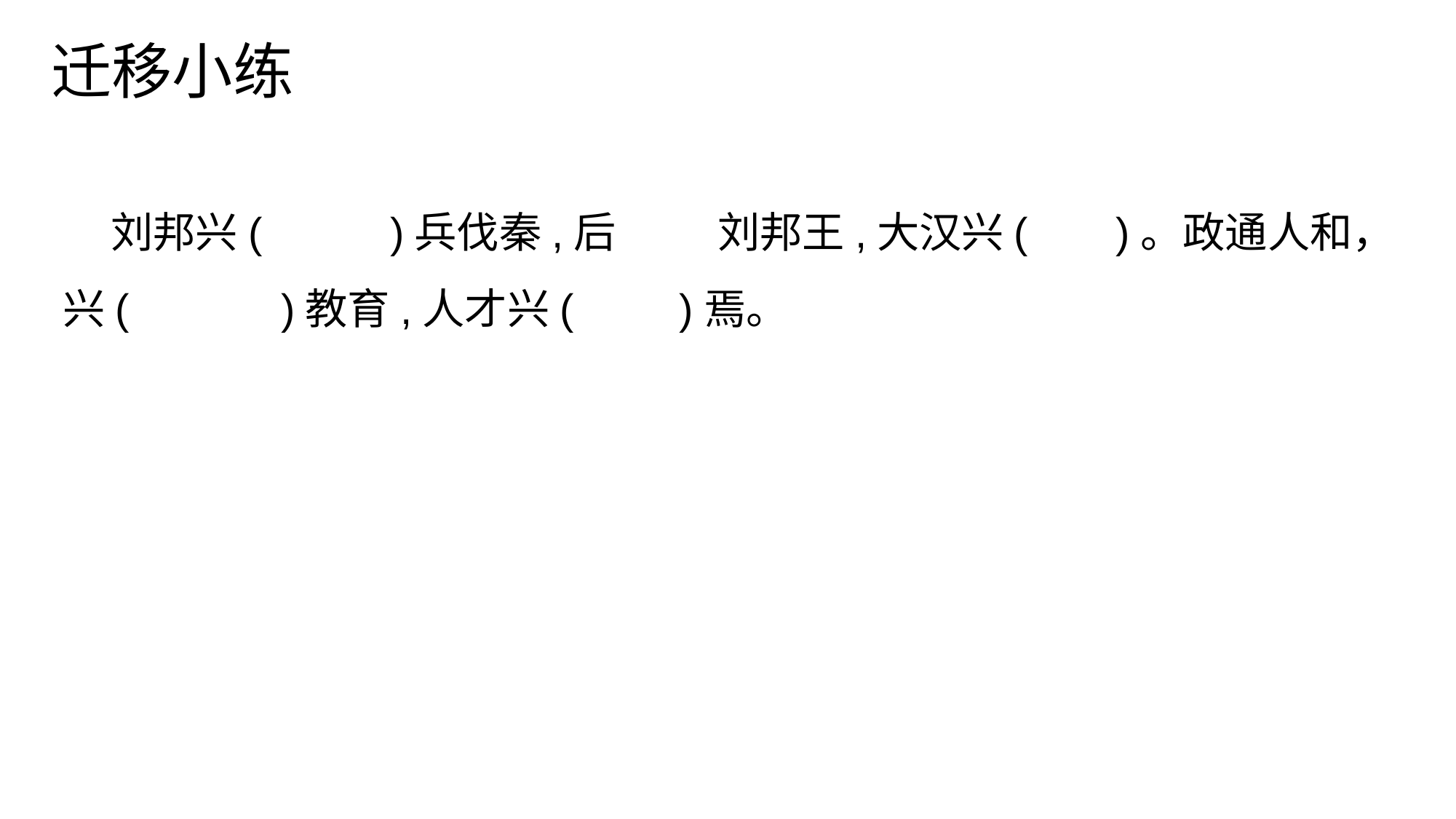

迁移小练
    刘邦兴(     	)兵伐秦,后	刘邦王,大汉兴(	      )。政通人和，兴(    	)教育,人才兴(	      )焉。